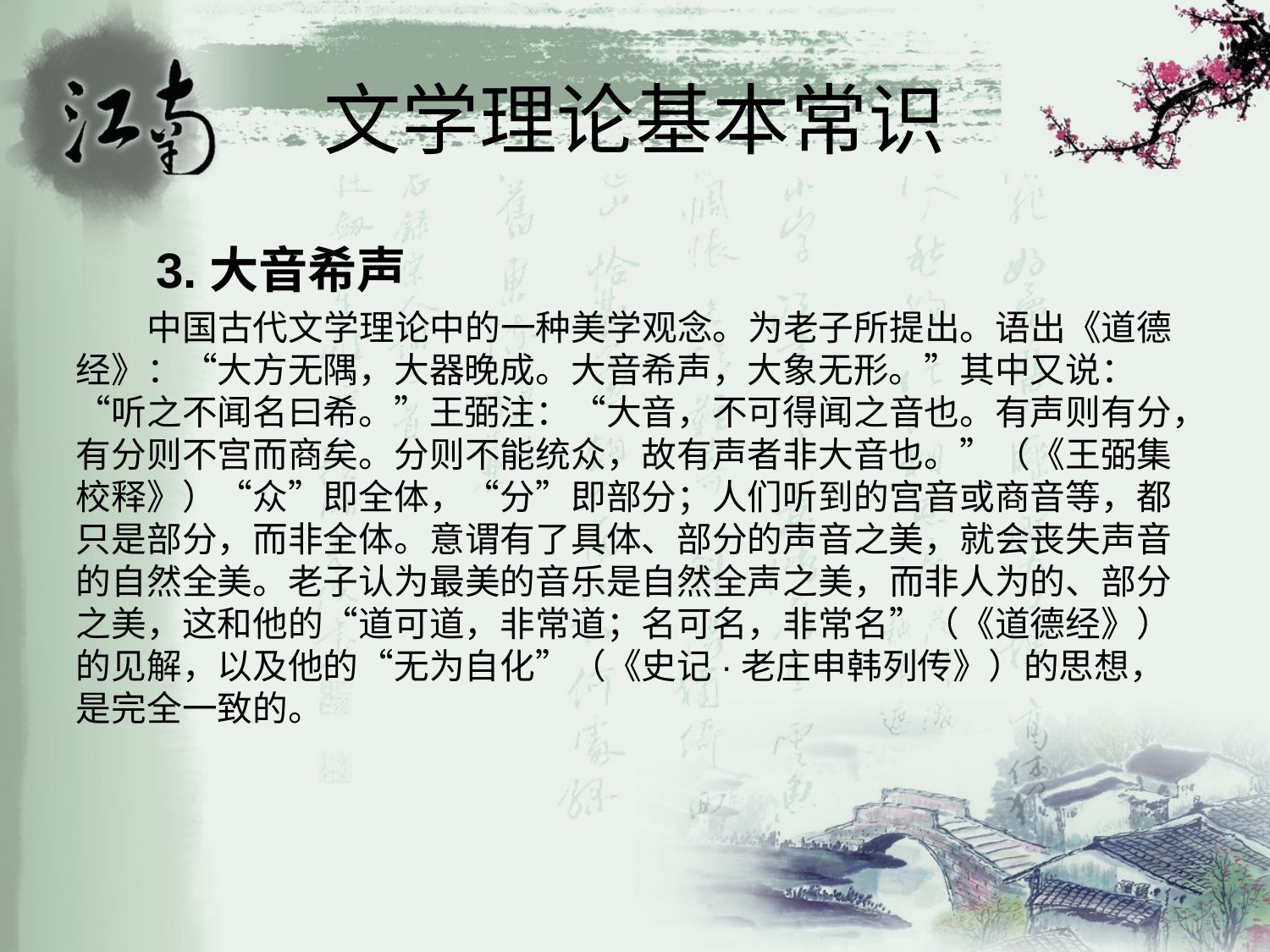

# 文学理论基本常识
        3.大音希声
        中国古代文学理论中的一种美学观念。为老子所提出。语出《道德经》：“大方无隅，大器晚成。大音希声，大象无形。”其中又说：“听之不闻名曰希。”王弼注：“大音，不可得闻之音也。有声则有分，有分则不宫而商矣。分则不能统众，故有声者非大音也。”（《王弼集校释》）“众”即全体，“分”即部分；人们听到的宫音或商音等，都只是部分，而非全体。意谓有了具体、部分的声音之美，就会丧失声音的自然全美。老子认为最美的音乐是自然全声之美，而非人为的、部分之美，这和他的“道可道，非常道；名可名，非常名”（《道德经》）的见解，以及他的“无为自化”（《史记·老庄申韩列传》）的思想，是完全一致的。